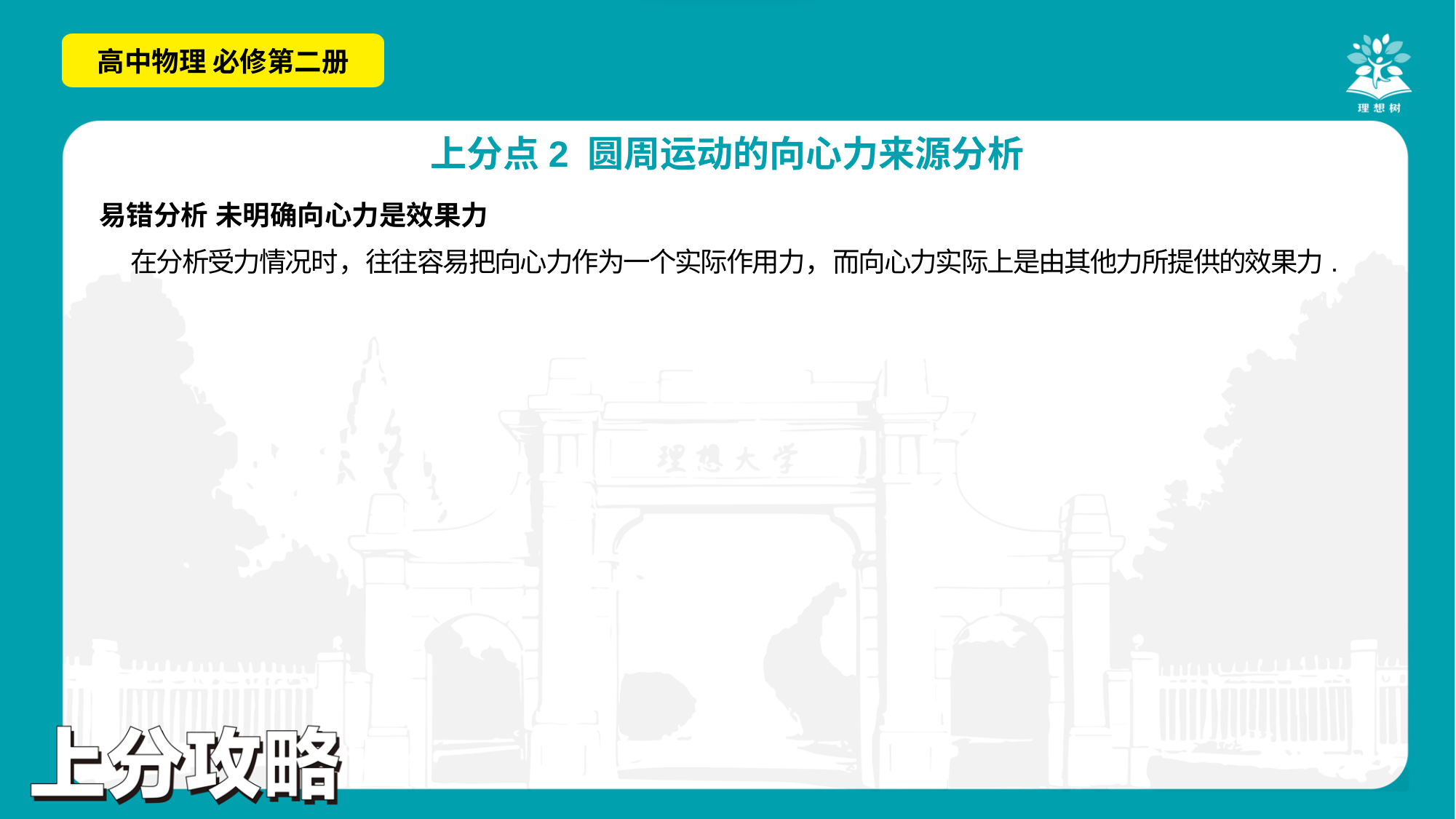

易错分析 未明确向心力是效果力
    在分析受力情况时，往往容易把向心力作为一个实际作用力，而向心力实际上是由其他力所提供的效果力.